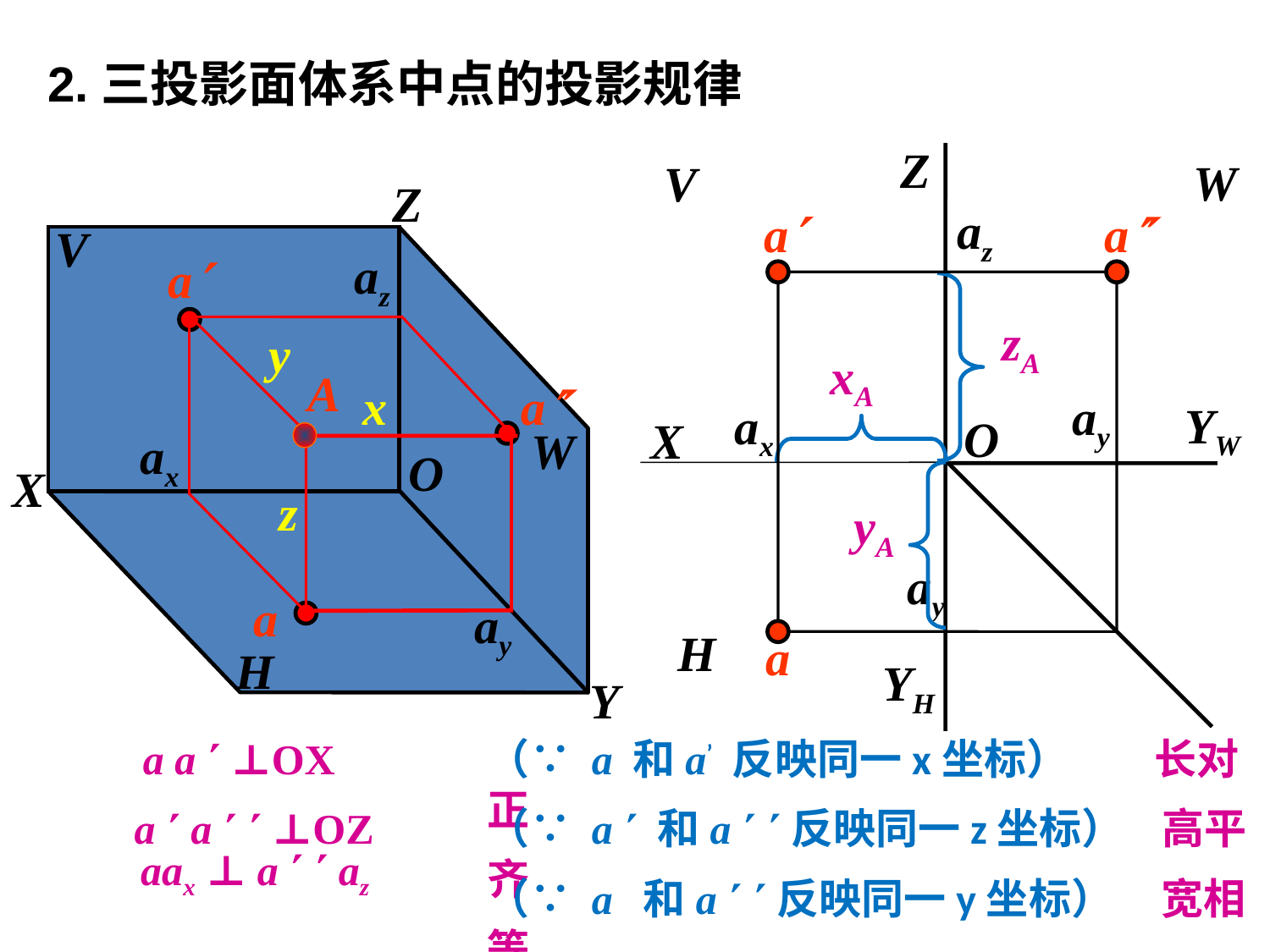

2.三投影面体系中点的投影规律
Z

W
V
Z
V

W
X

H
Y
O
a′

a″

a

az
y
x
ax

z
ay
a′
a″
az

zA
xA

A
ay
YW
ax
O
X

yA

ay
H
a

YH
a a ′ ⊥OX
（∵ a 和a’ 反映同一x坐标）         长对正
a ′ a ′ ′ ⊥OZ
（∵ a ′ 和a ′ ′反映同一z坐标）    高平齐
aax ⊥ a ′ ′ az

（∵ a  和a ′ ′反映同一y坐标）     宽相等